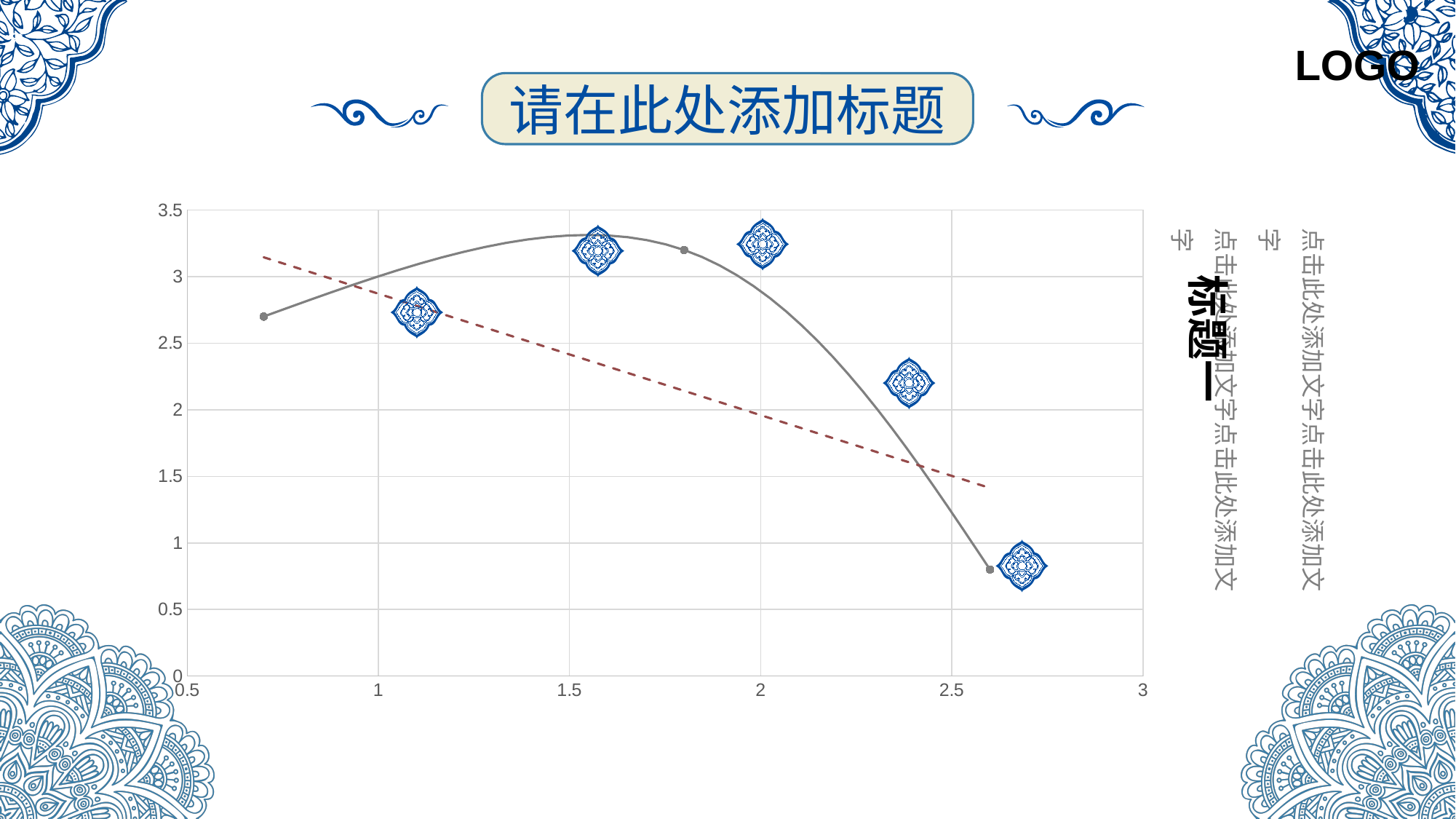

LOGO
请在此处添加标题

### Chart

| Category | Y 值 |
|---|---|
标题一

点击此处添加文字点击此处添加文字
点击此处添加文字点击此处添加文字